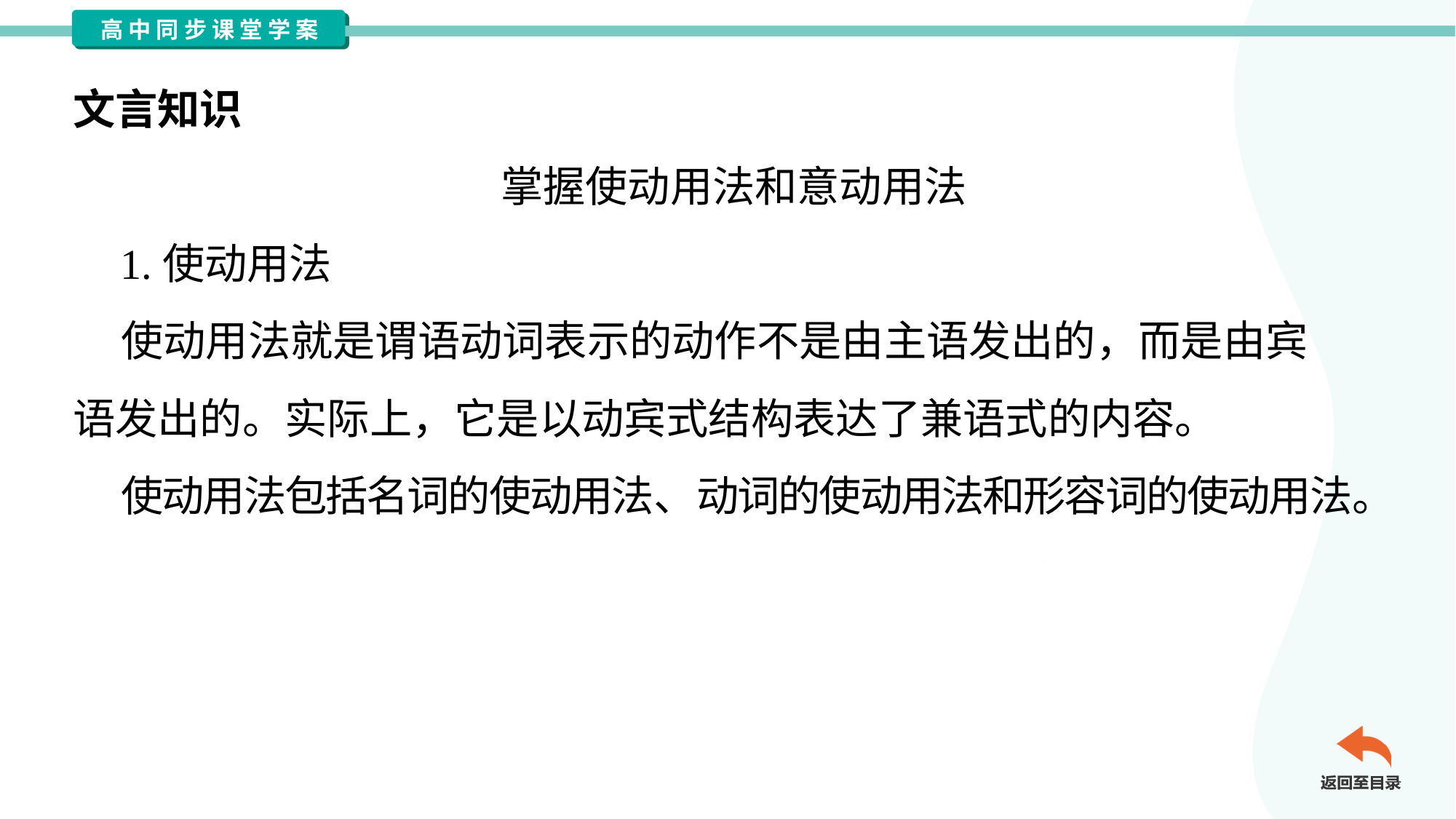

文言知识
掌握使动用法和意动用法
    1.使动用法
    使动用法就是谓语动词表示的动作不是由主语发出的，而是由宾
语发出的。实际上，它是以动宾式结构表达了兼语式的内容。
    使动用法包括名词的使动用法、动词的使动用法和形容词的使动用法。